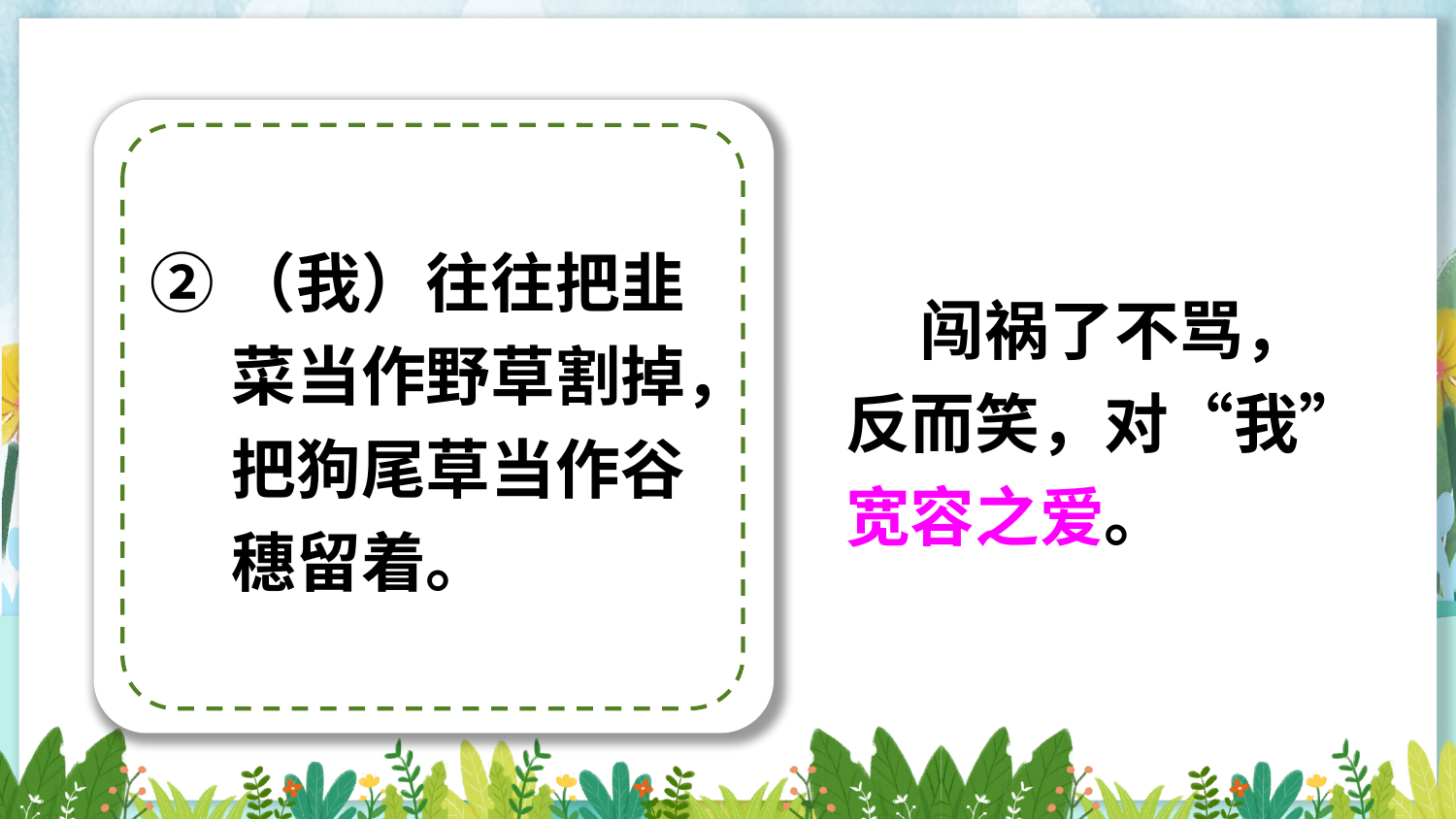

（我）往往把韭菜当作野草割掉，把狗尾草当作谷穗留着。
    闯祸了不骂，反而笑，对“我” 宽容之爱。